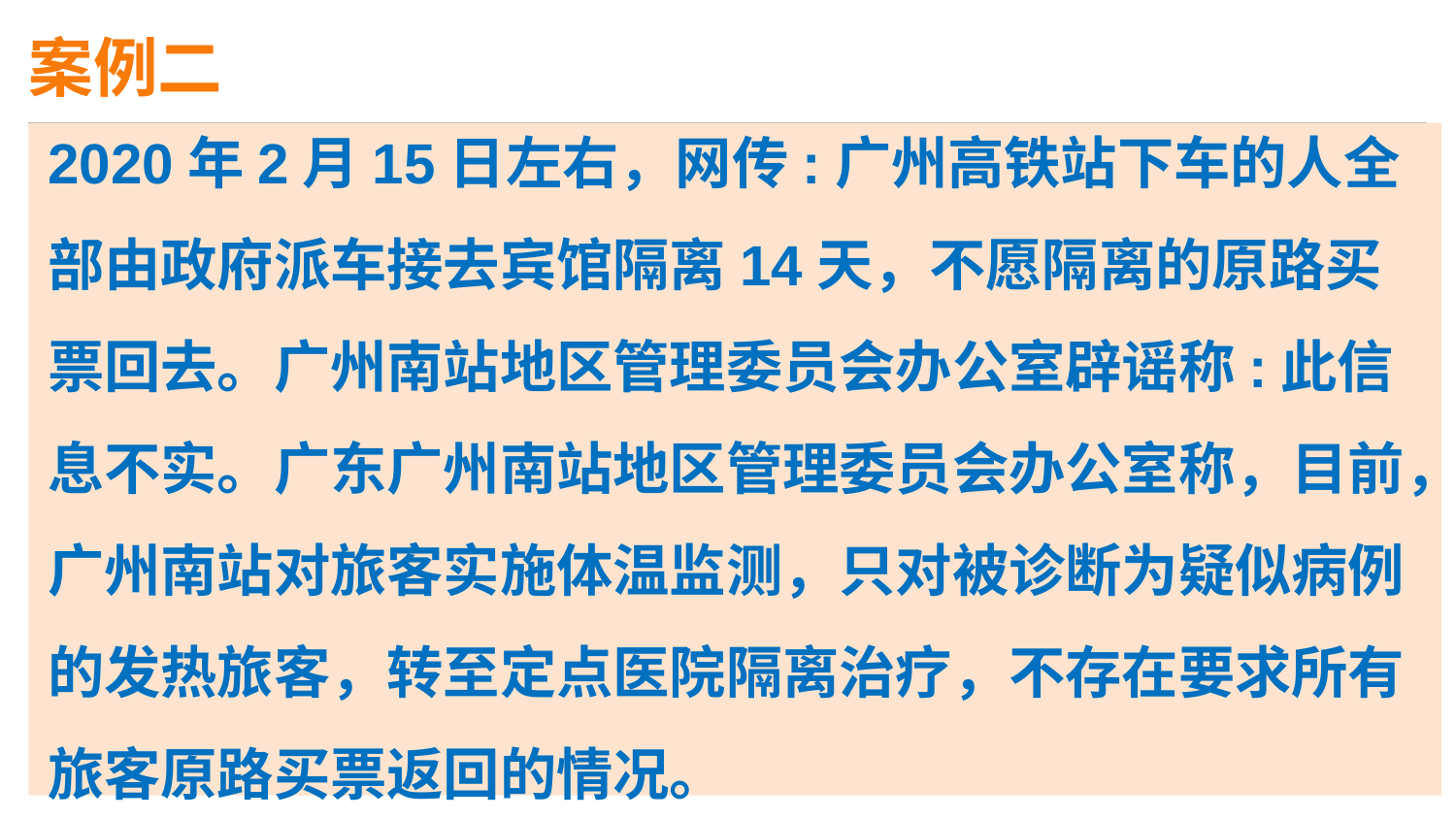

案例二
2020年2月15日左右，网传:广州高铁站下车的人全部由政府派车接去宾馆隔离14天，不愿隔离的原路买票回去。广州南站地区管理委员会办公室辟谣称:此信息不实。广东广州南站地区管理委员会办公室称，目前，广州南站对旅客实施体温监测，只对被诊断为疑似病例的发热旅客，转至定点医院隔离治疗，不存在要求所有旅客原路买票返回的情况。